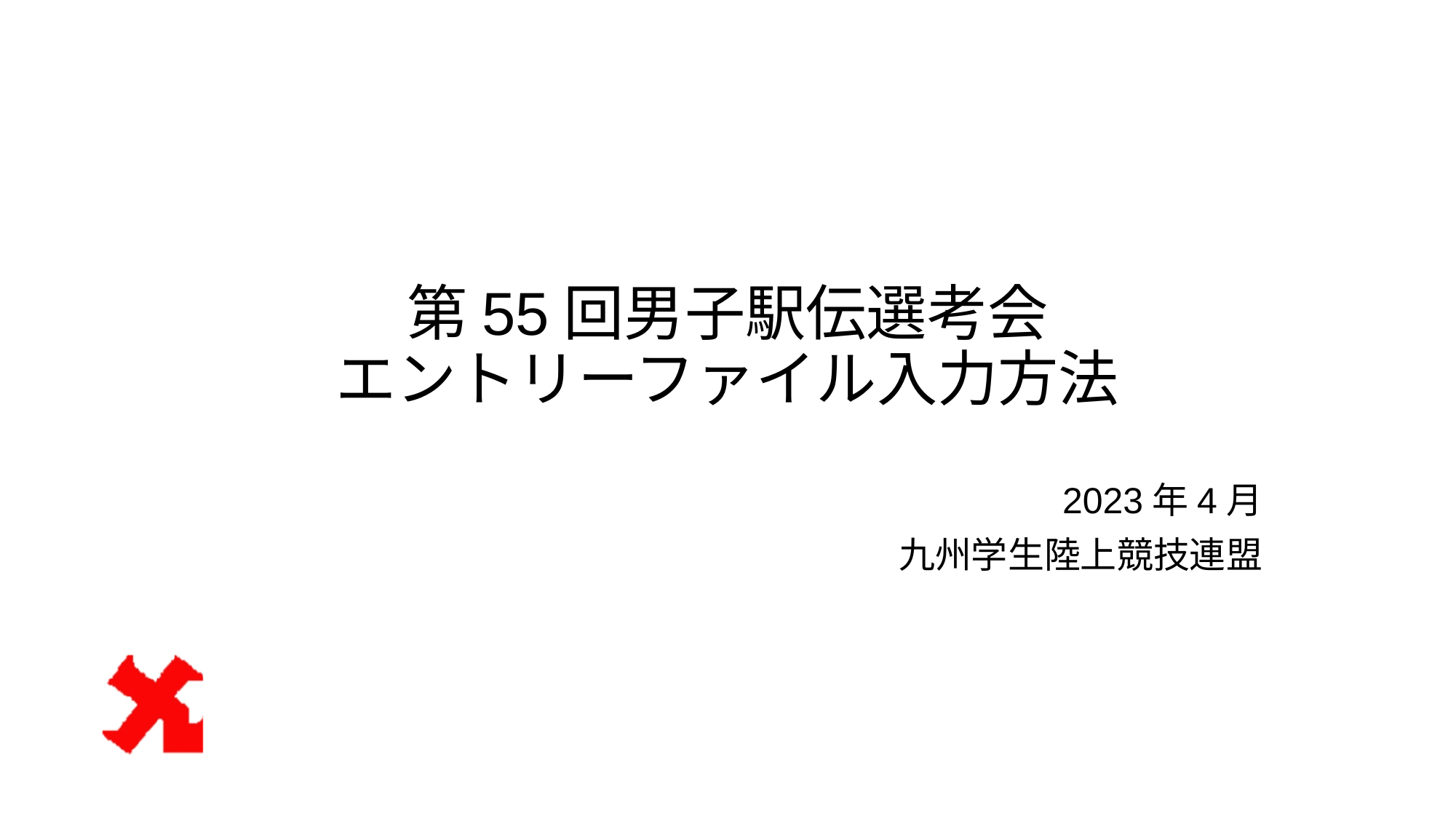

# 第55回男子駅伝選考会 エントリーファイル入力方法
2023年4月
九州学生陸上競技連盟